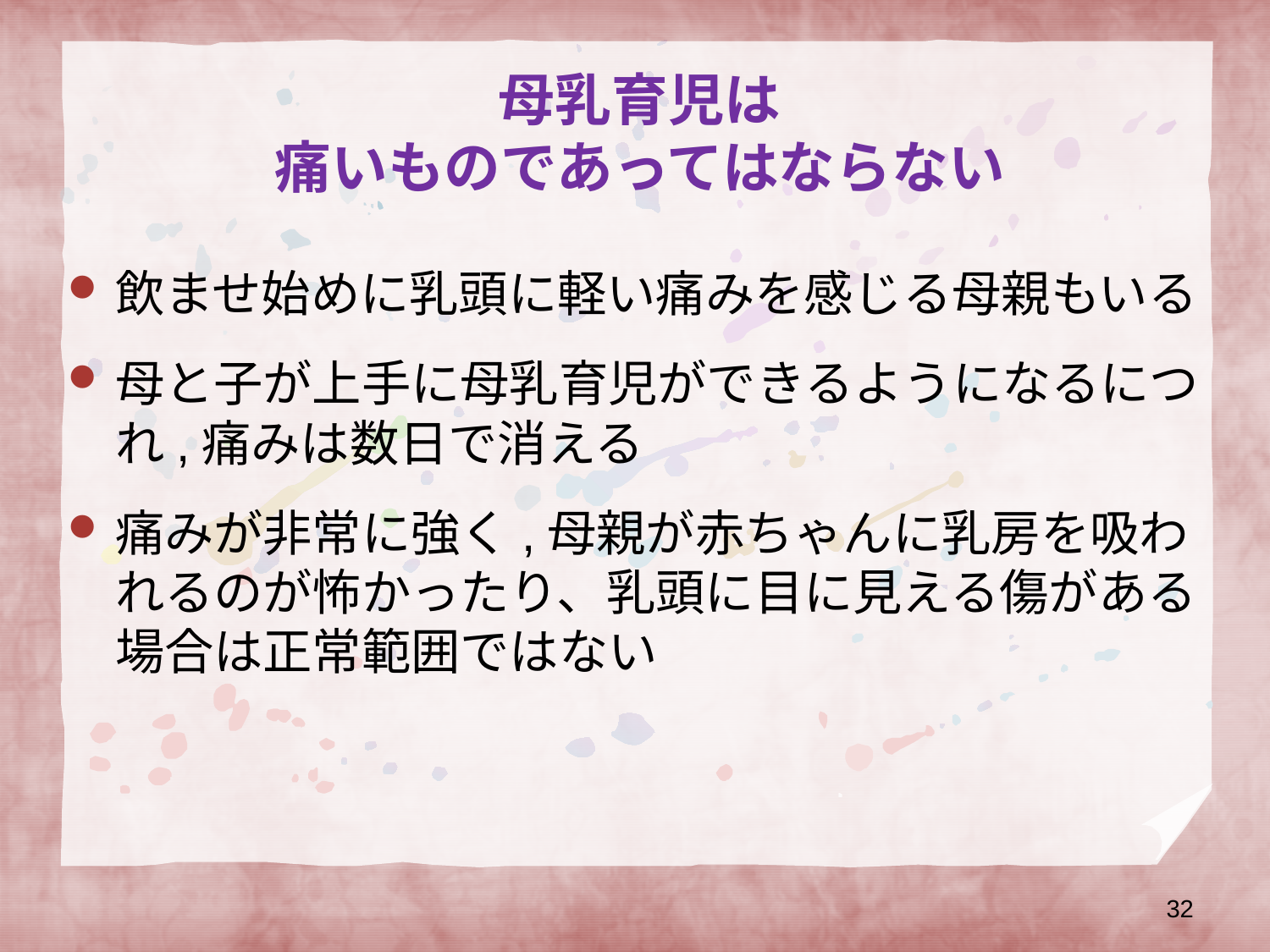

# 母乳育児は 痛いものであってはならない
飲ませ始めに乳頭に軽い痛みを感じる母親もいる
母と子が上手に母乳育児ができるようになるにつれ,痛みは数日で消える
痛みが非常に強く,母親が赤ちゃんに乳房を吸われるのが怖かったり、乳頭に目に見える傷がある場合は正常範囲ではない
32